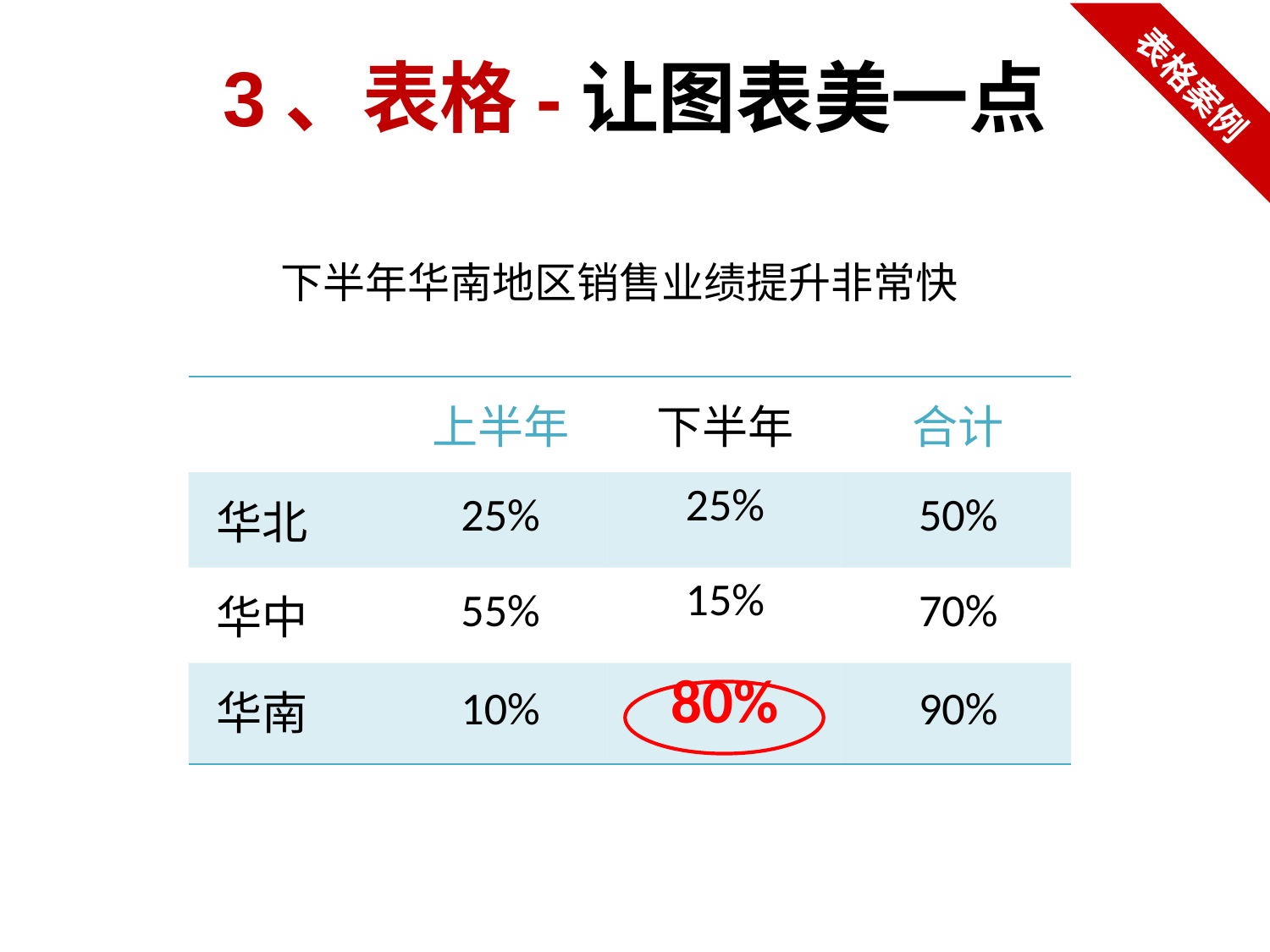

表格案例
3、表格-让图表美一点
下半年华南地区销售业绩提升非常快
|  | 上半年 | 下半年 | 合计 |
| --- | --- | --- | --- |
| 华北 | 25% | 25% | 50% |
| 华中 | 55% | 15% | 70% |
| 华南 | 10% | 80% | 90% |